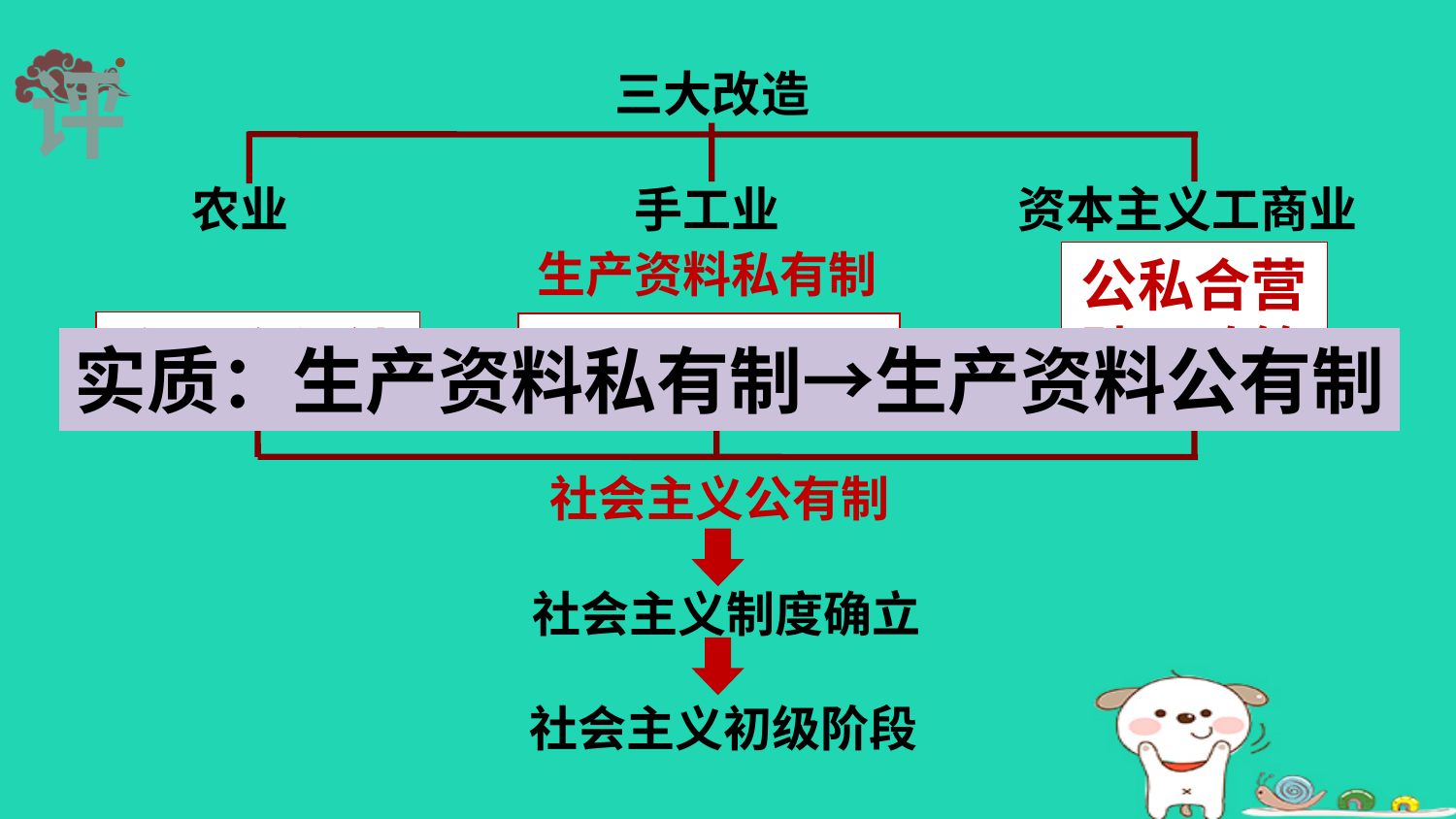

评
三大改造

农业
手工业
资本主义工商业
生产资料私有制
公私合营
赎买政策
农业合作社
手工业合作社
实质：生产资料私有制→生产资料公有制

社会主义公有制

社会主义制度确立

社会主义初级阶段